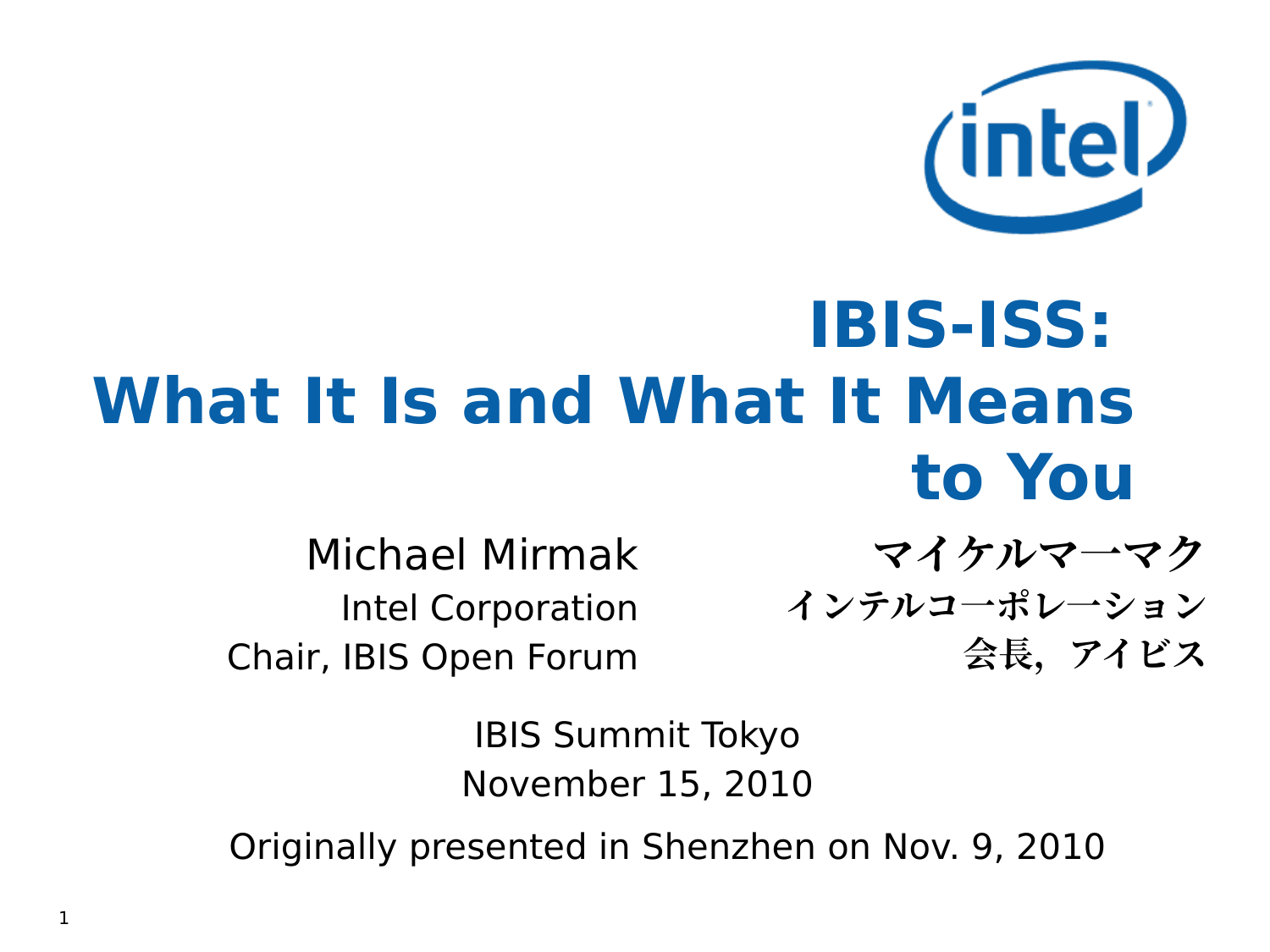

# IBIS-ISS: What It Is and What It Means to You
Michael Mirmak
Intel Corporation
Chair, IBIS Open Forum
マイケルマ一マク
インテルコ一ポレ一ション
会長，アイビス

IBIS Summit Tokyo
November 15, 2010
Originally presented in Shenzhen on Nov. 9, 2010